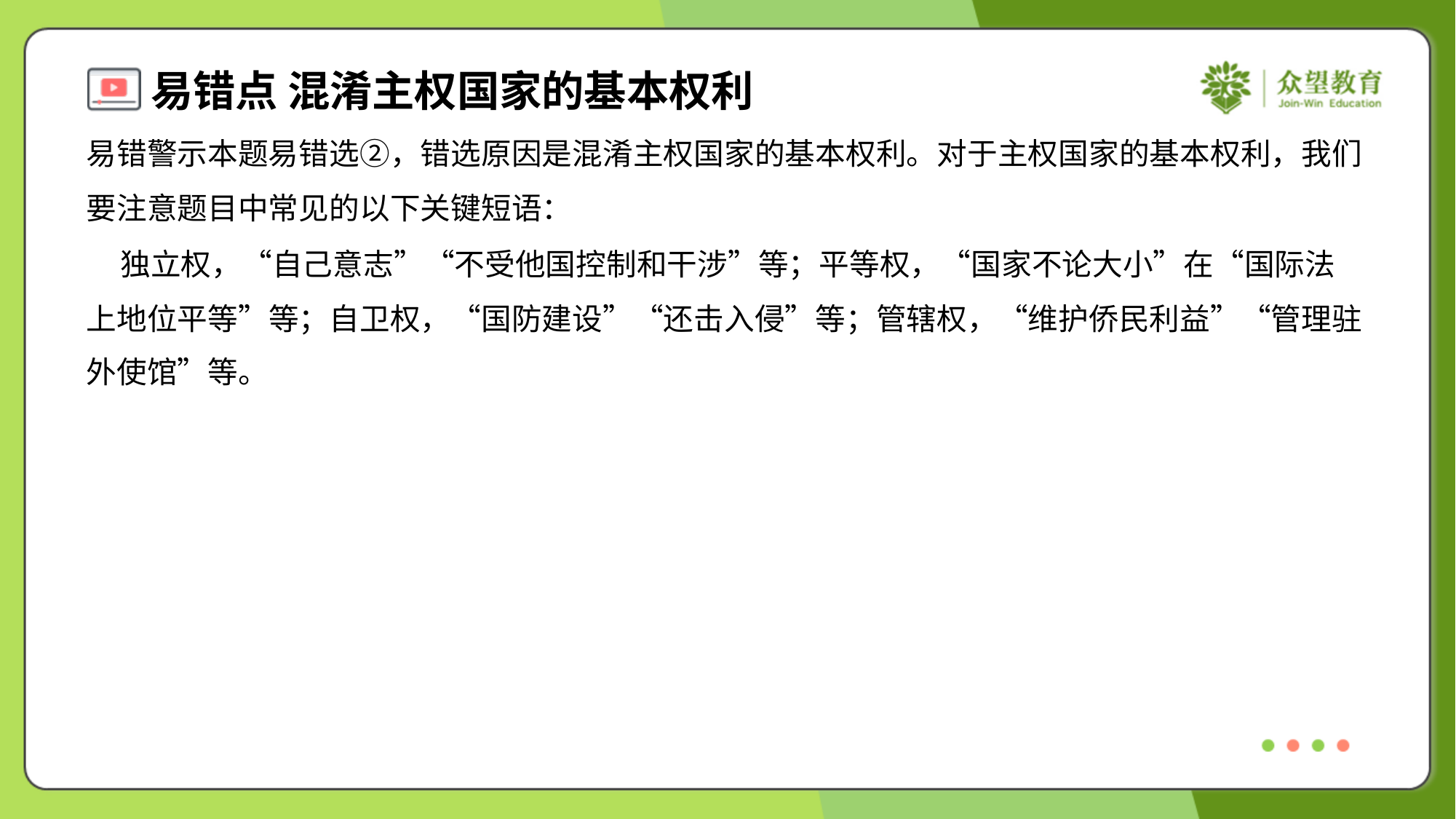

易错警示本题易错选②，错选原因是混淆主权国家的基本权利。对于主权国家的基本权利，我们
要注意题目中常见的以下关键短语：
    独立权，“自己意志”“不受他国控制和干涉”等；平等权，“国家不论大小”在“国际法
上地位平等”等；自卫权，“国防建设”“还击入侵”等；管辖权，“维护侨民利益”“管理驻
外使馆”等。